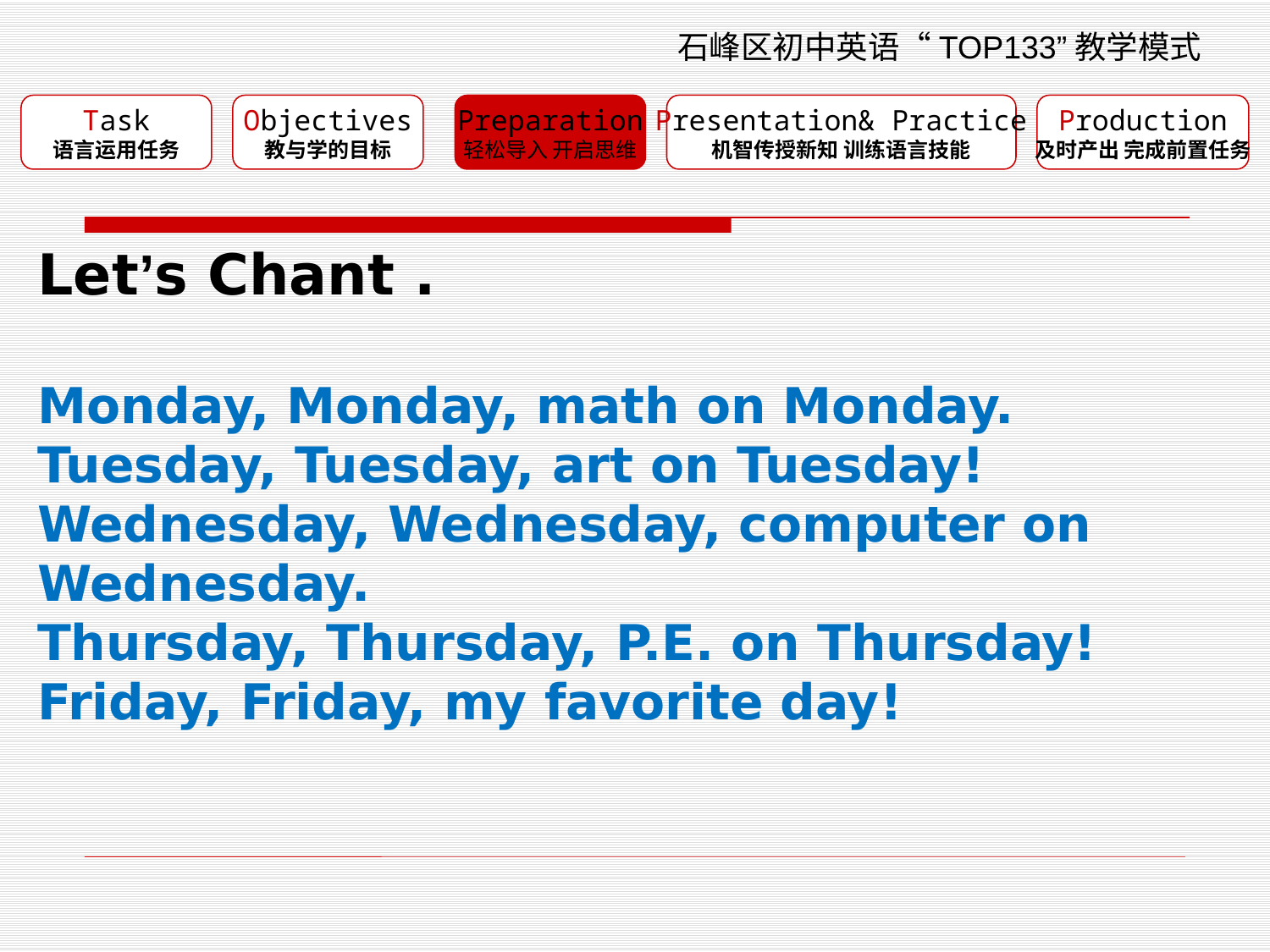

石峰区初中英语“TOP133”教学模式
Task
语言运用任务
Objectives
教与学的目标
Preparation
轻松导入 开启思维
Presentation& Practice
机智传授新知 训练语言技能
Production
及时产出 完成前置任务
Let’s Chant .

Monday, Monday, math on Monday.
Tuesday, Tuesday, art on Tuesday!
Wednesday, Wednesday, computer on Wednesday.
Thursday, Thursday, P.E. on Thursday!
Friday, Friday, my favorite day!